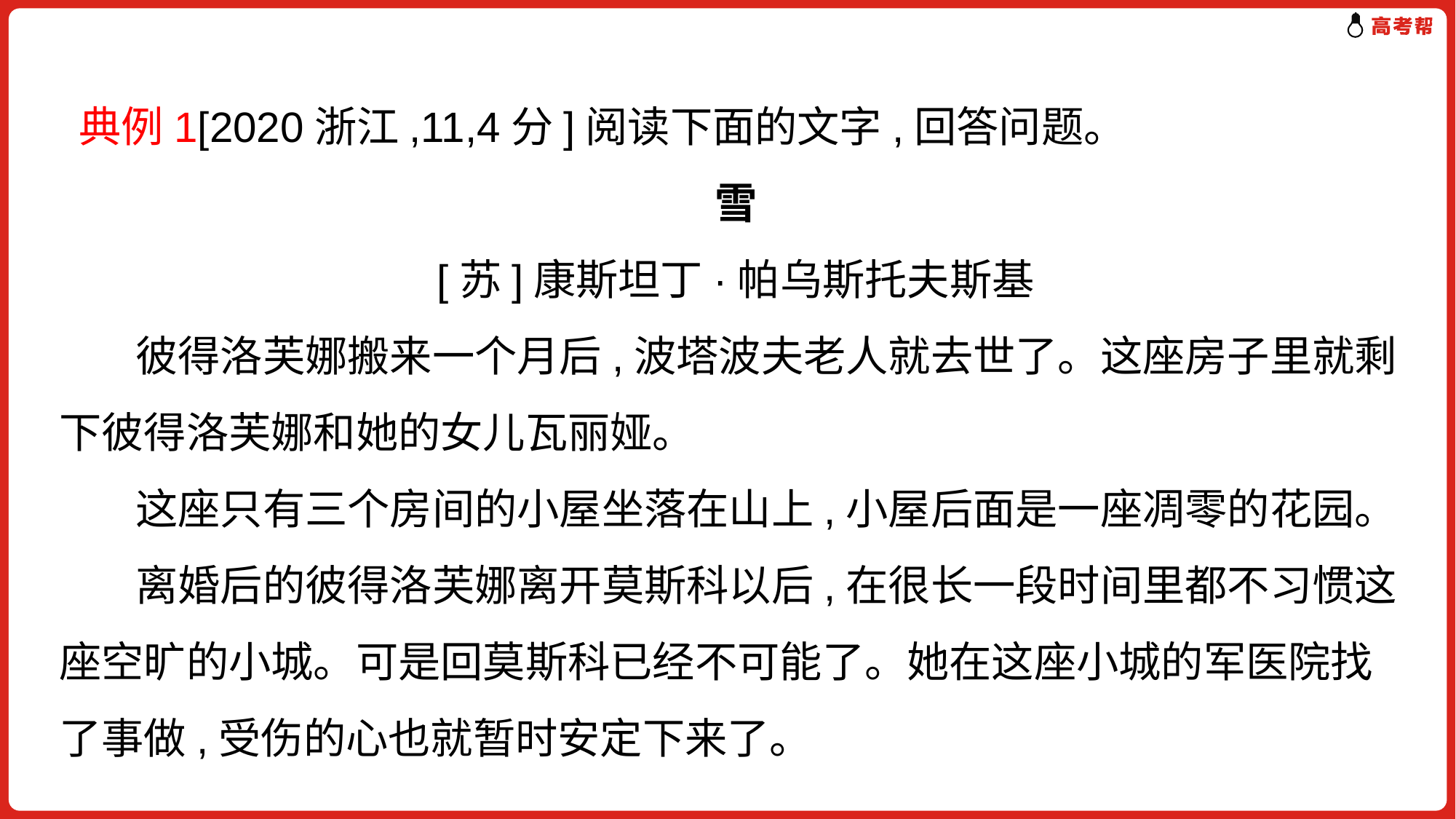

典例1[2020浙江,11,4分]阅读下面的文字,回答问题。
雪
[苏]康斯坦丁·帕乌斯托夫斯基
       彼得洛芙娜搬来一个月后,波塔波夫老人就去世了。这座房子里就剩下彼得洛芙娜和她的女儿瓦丽娅。
       这座只有三个房间的小屋坐落在山上,小屋后面是一座凋零的花园。
       离婚后的彼得洛芙娜离开莫斯科以后,在很长一段时间里都不习惯这座空旷的小城。可是回莫斯科已经不可能了。她在这座小城的军医院找了事做,受伤的心也就暂时安定下来了。